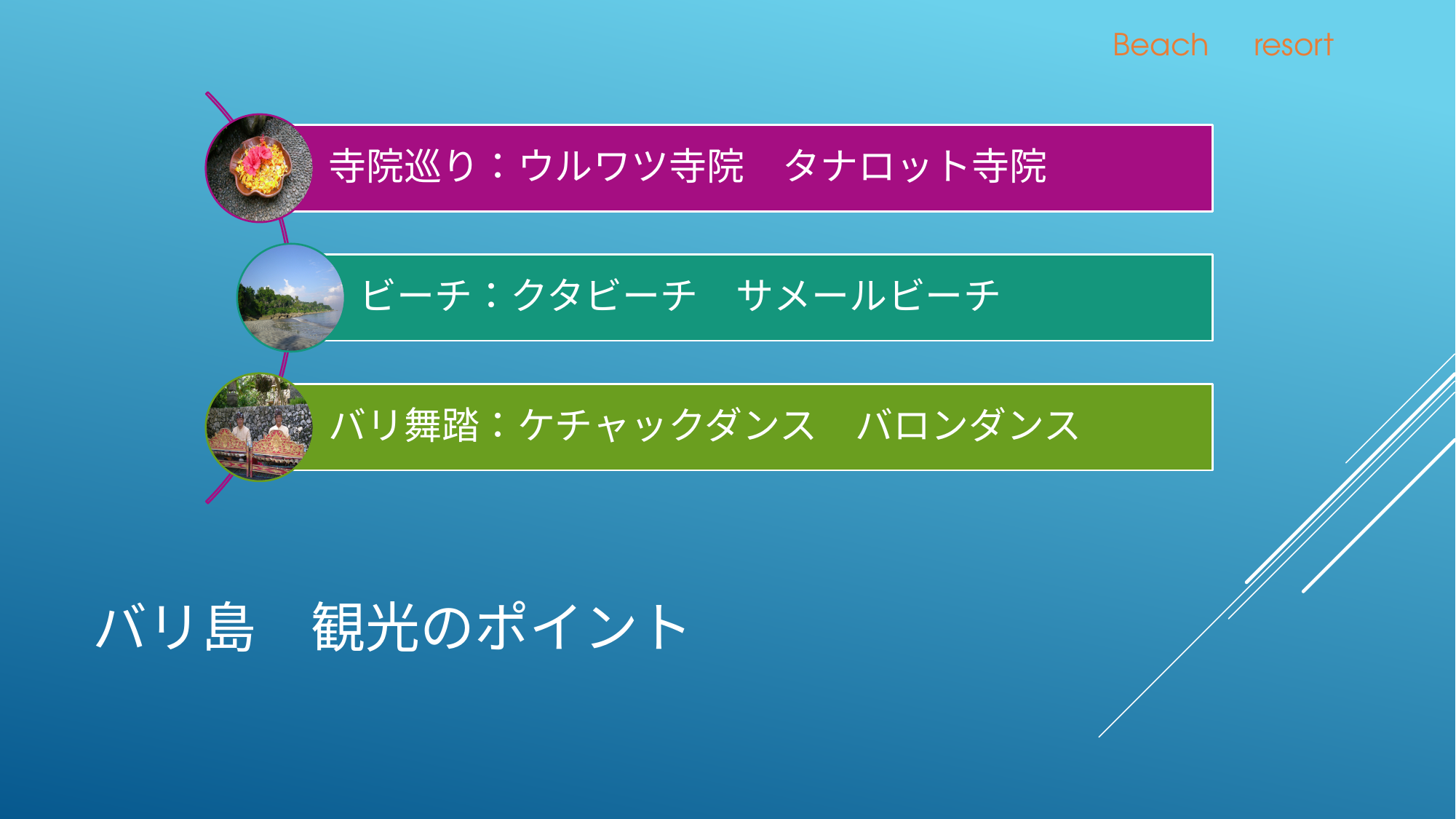

寺院巡り：ウルワツ寺院　タナロット寺院
ビーチ：クタビーチ　サメールビーチ
バリ舞踏：ケチャックダンス　バロンダンス
# バリ島　観光のポイント